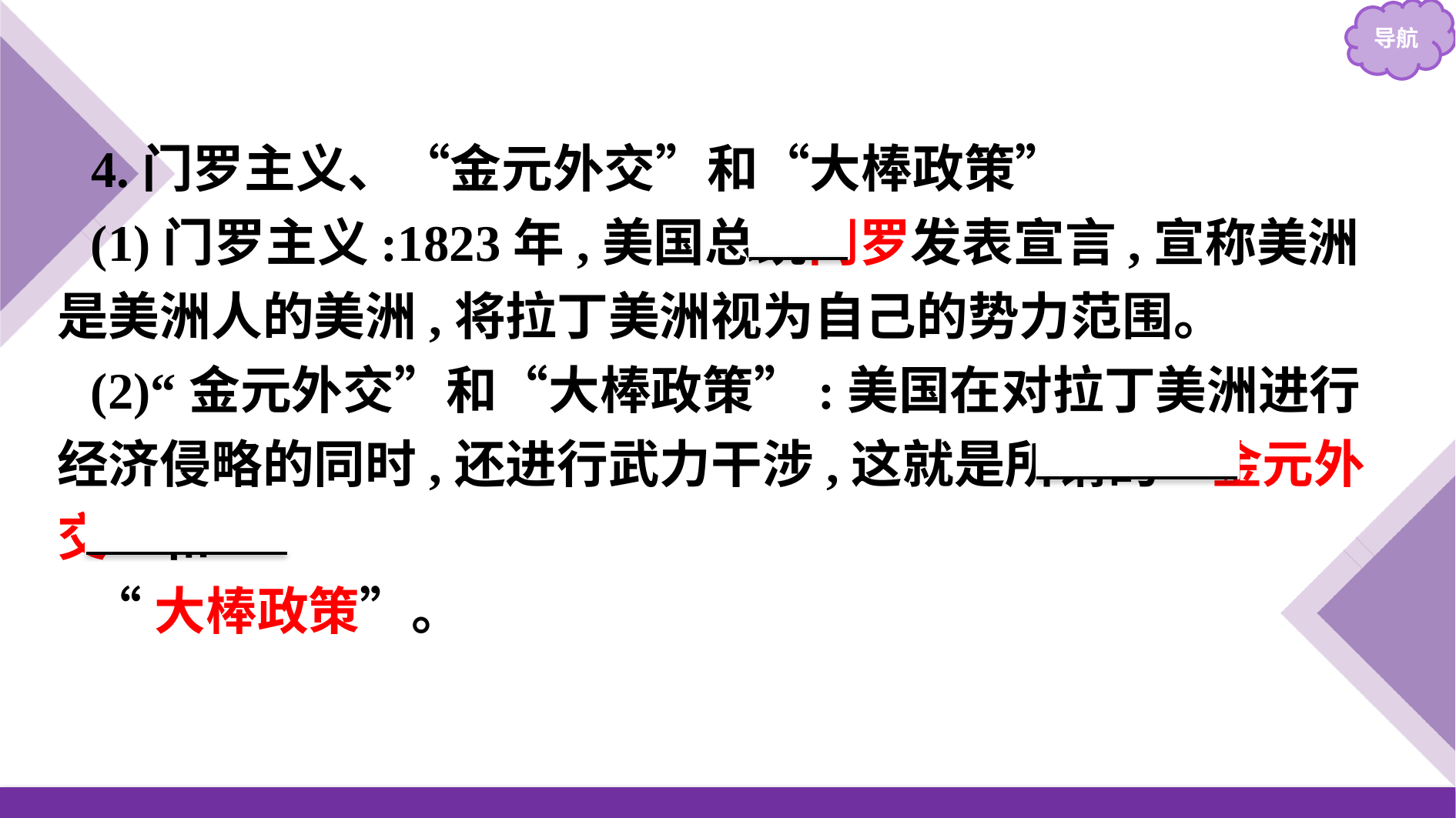

4.门罗主义、“金元外交”和“大棒政策”
(1)门罗主义:1823年,美国总统门罗发表宣言,宣称美洲是美洲人的美洲,将拉丁美洲视为自己的势力范围。
(2)“金元外交”和“大棒政策”:美国在对拉丁美洲进行经济侵略的同时,还进行武力干涉,这就是所谓的“金元外交”和
“大棒政策”。